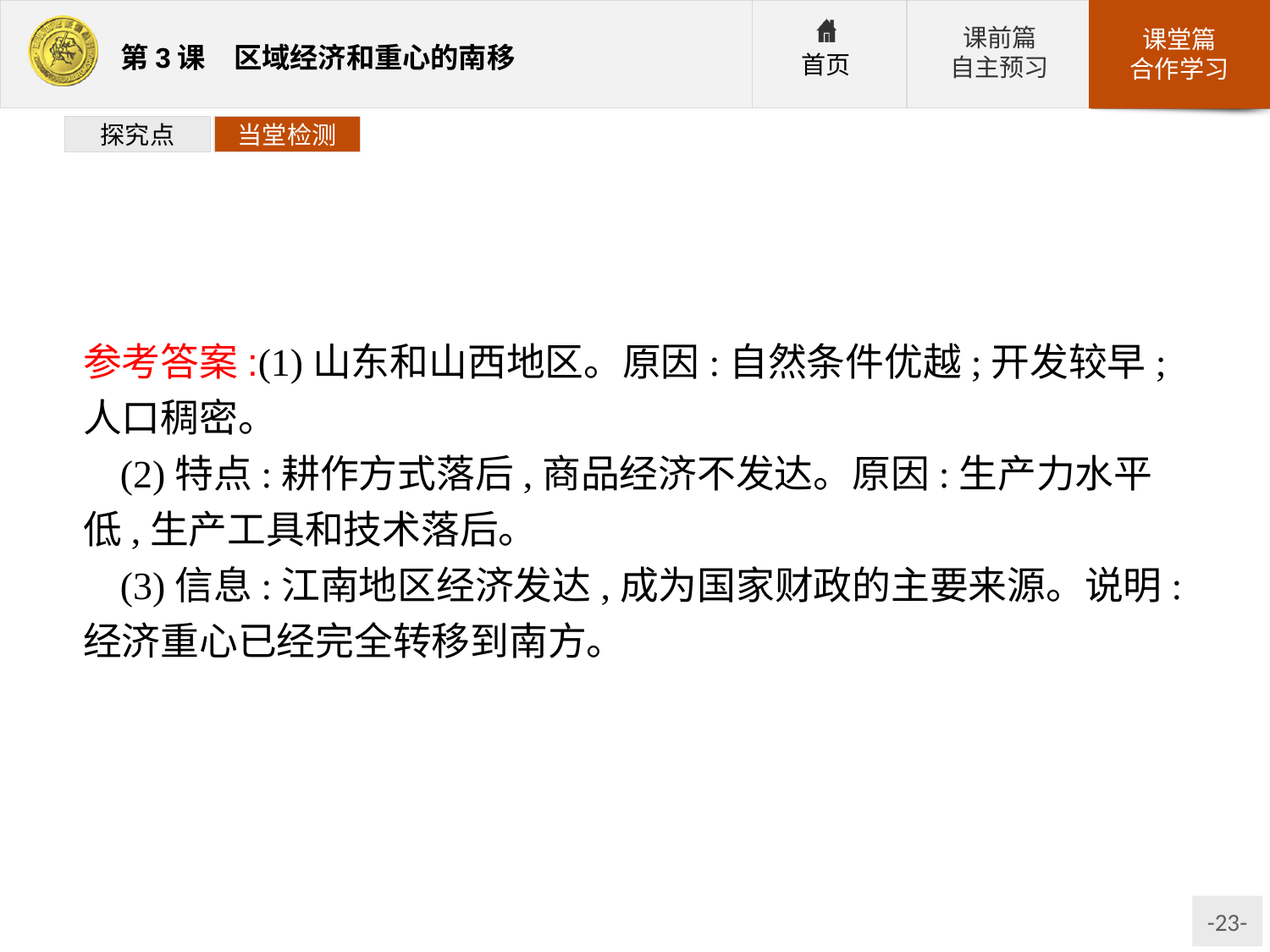

探究点
当堂检测
参考答案:(1)山东和山西地区。原因:自然条件优越;开发较早;人口稠密。
(2)特点:耕作方式落后,商品经济不发达。原因:生产力水平低,生产工具和技术落后。
(3)信息:江南地区经济发达,成为国家财政的主要来源。说明:经济重心已经完全转移到南方。